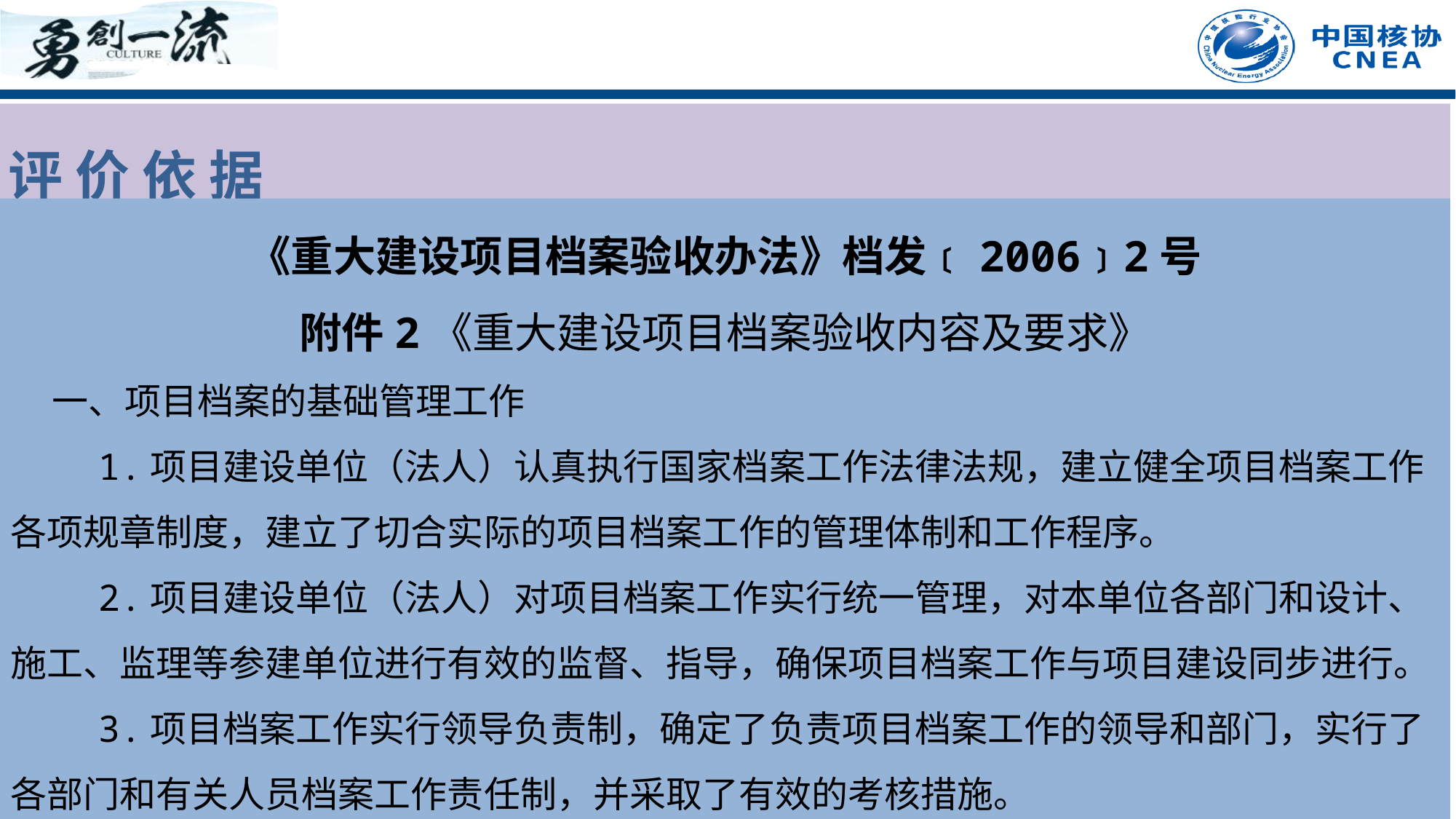

评 价 依 据
《重大建设项目档案验收办法》档发﹝2006﹞2号
附件2《重大建设项目档案验收内容及要求》
    一、项目档案的基础管理工作
    1.项目建设单位（法人）认真执行国家档案工作法律法规，建立健全项目档案工作各项规章制度，建立了切合实际的项目档案工作的管理体制和工作程序。
    2.项目建设单位（法人）对项目档案工作实行统一管理，对本单位各部门和设计、施工、监理等参建单位进行有效的监督、指导，确保项目档案工作与项目建设同步进行。
    3.项目档案工作实行领导负责制，确定了负责项目档案工作的领导和部门，实行了各部门和有关人员档案工作责任制，并采取了有效的考核措施。